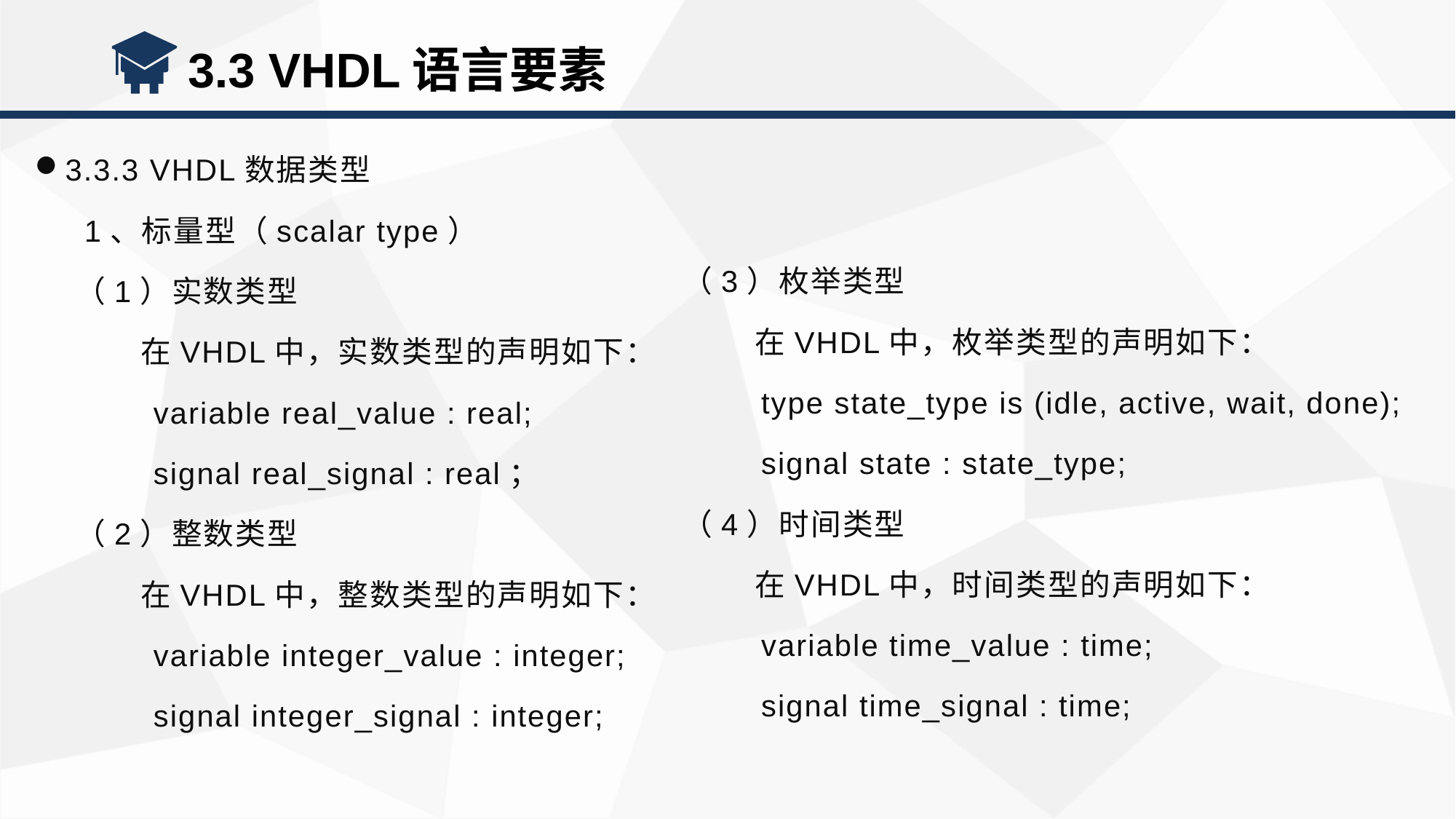

3.3 VHDL语言要素

3.3.3 VHDL数据类型
     1、标量型（scalar type）
    （1）实数类型
            在VHDL中，实数类型的声明如下：
            variable real_value : real;
            signal real_signal : real；
    （2）整数类型
            在VHDL中，整数类型的声明如下：
            variable integer_value : integer;
            signal integer_signal : integer;
（3）枚举类型
        在VHDL中，枚举类型的声明如下：
        type state_type is (idle, active, wait, done);
        signal state : state_type;
（4）时间类型
        在VHDL中，时间类型的声明如下：
        variable time_value : time;
        signal time_signal : time;